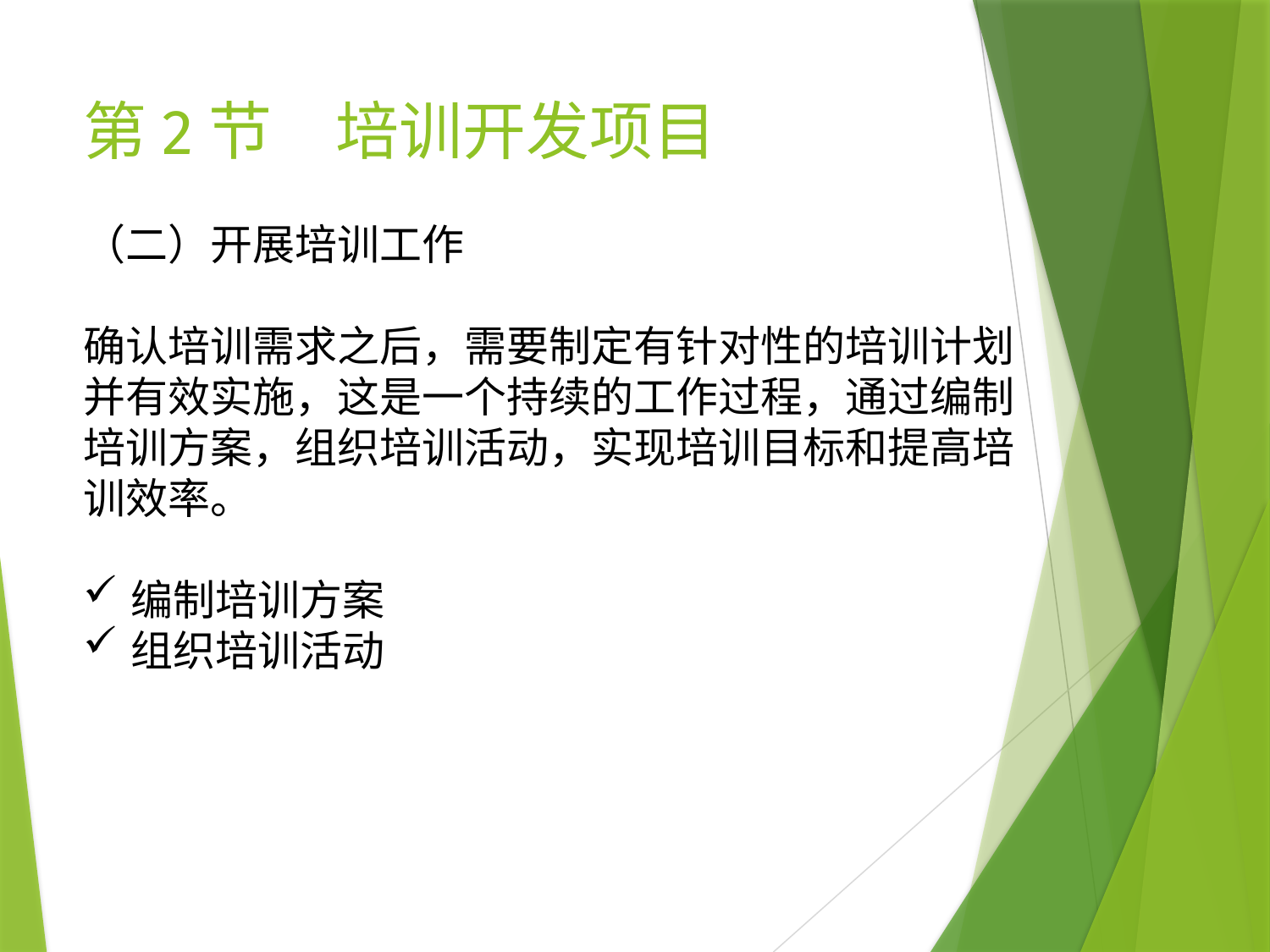

# 第2节　培训开发项目
（二）开展培训工作

确认培训需求之后，需要制定有针对性的培训计划并有效实施，这是一个持续的工作过程，通过编制培训方案，组织培训活动，实现培训目标和提高培训效率。

编制培训方案
组织培训活动